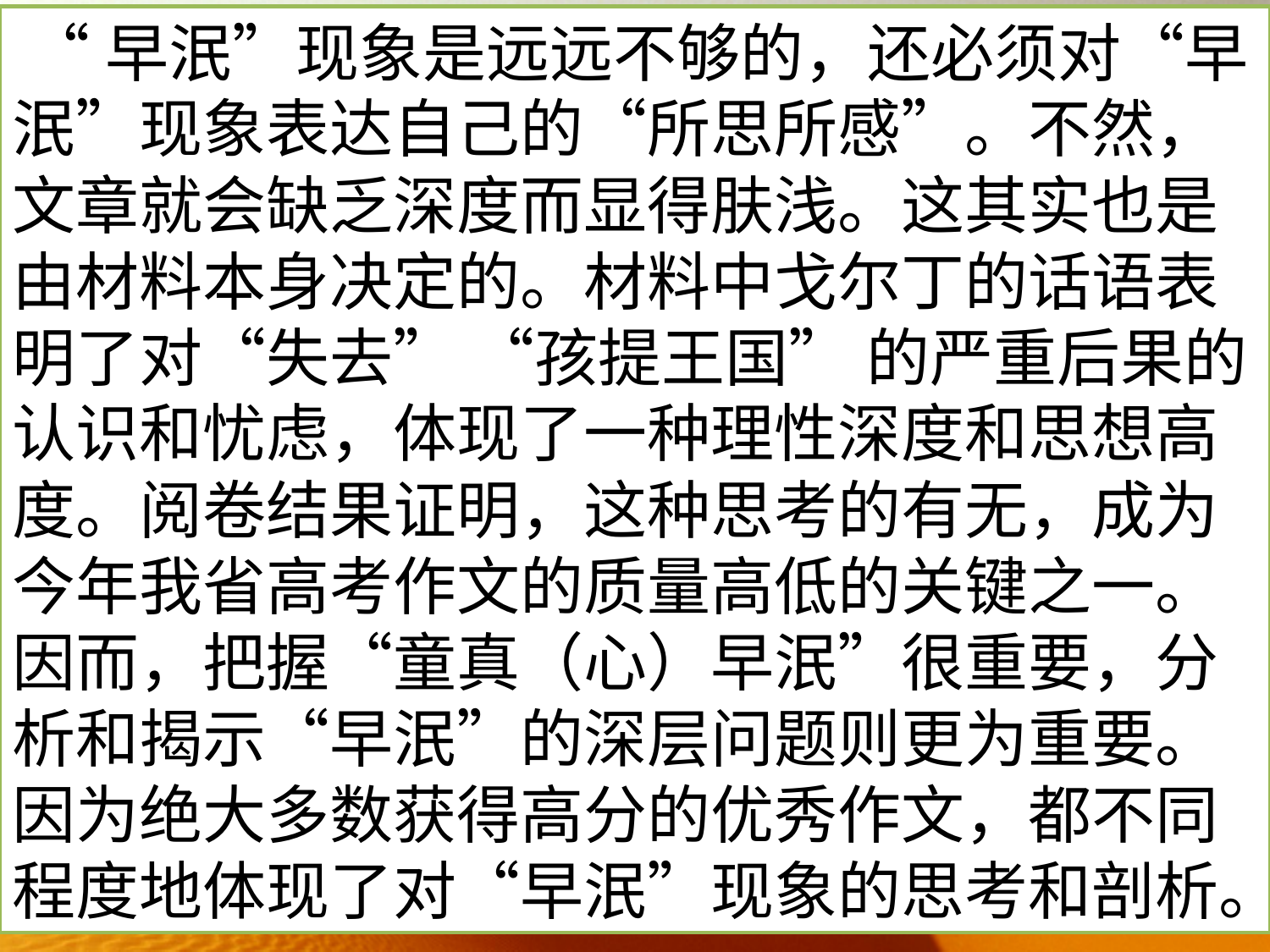

“早泯”现象是远远不够的，还必须对“早泯”现象表达自己的“所思所感”。不然，文章就会缺乏深度而显得肤浅。这其实也是由材料本身决定的。材料中戈尔丁的话语表明了对“失去” “孩提王国” 的严重后果的认识和忧虑，体现了一种理性深度和思想高度。阅卷结果证明，这种思考的有无，成为今年我省高考作文的质量高低的关键之一。因而，把握“童真（心）早泯”很重要，分析和揭示“早泯”的深层问题则更为重要。因为绝大多数获得高分的优秀作文，都不同程度地体现了对“早泯”现象的思考和剖析。